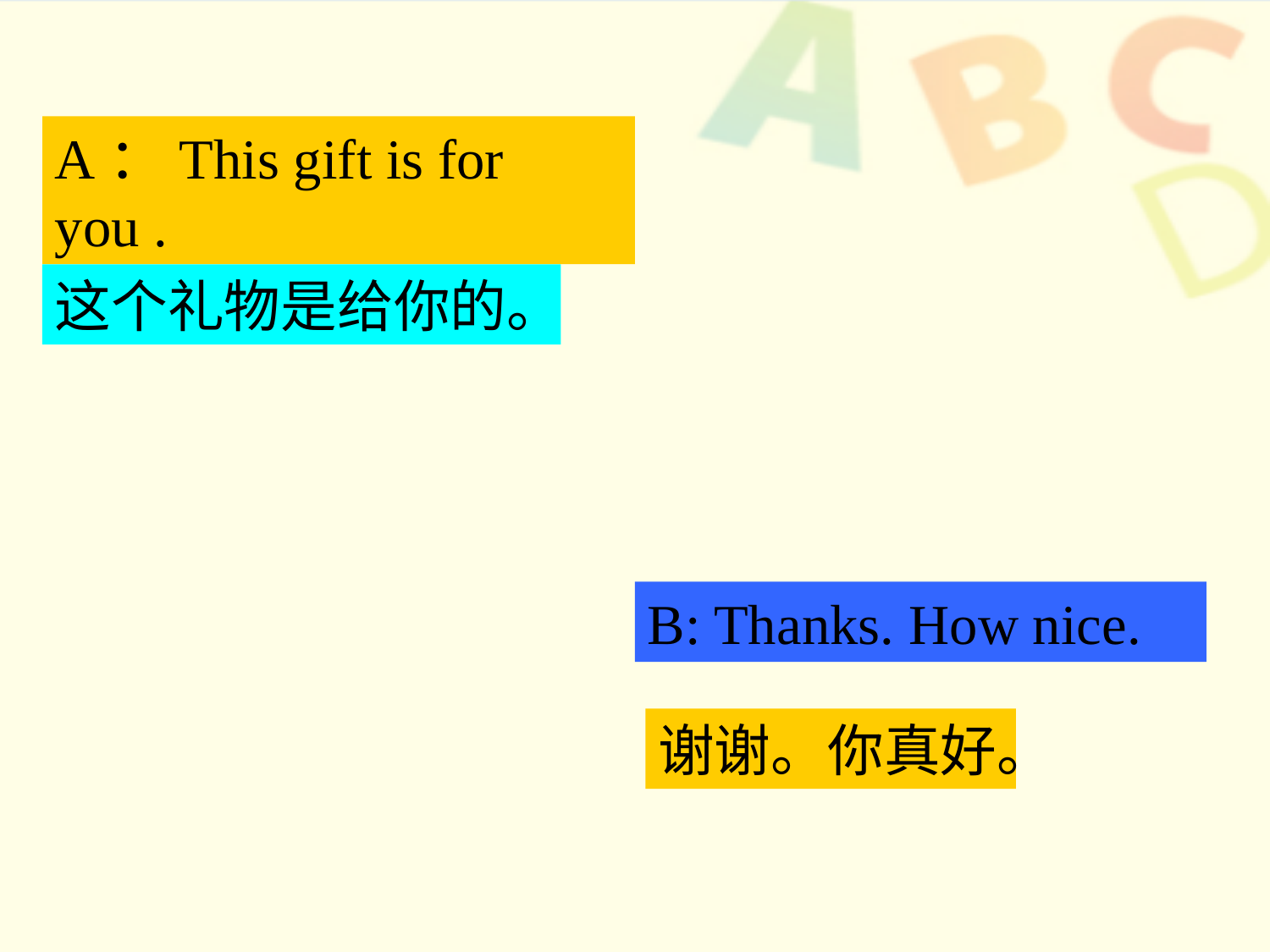

A：This gift is for you .
这个礼物是给你的。
B: Thanks. How nice.
谢谢。你真好。